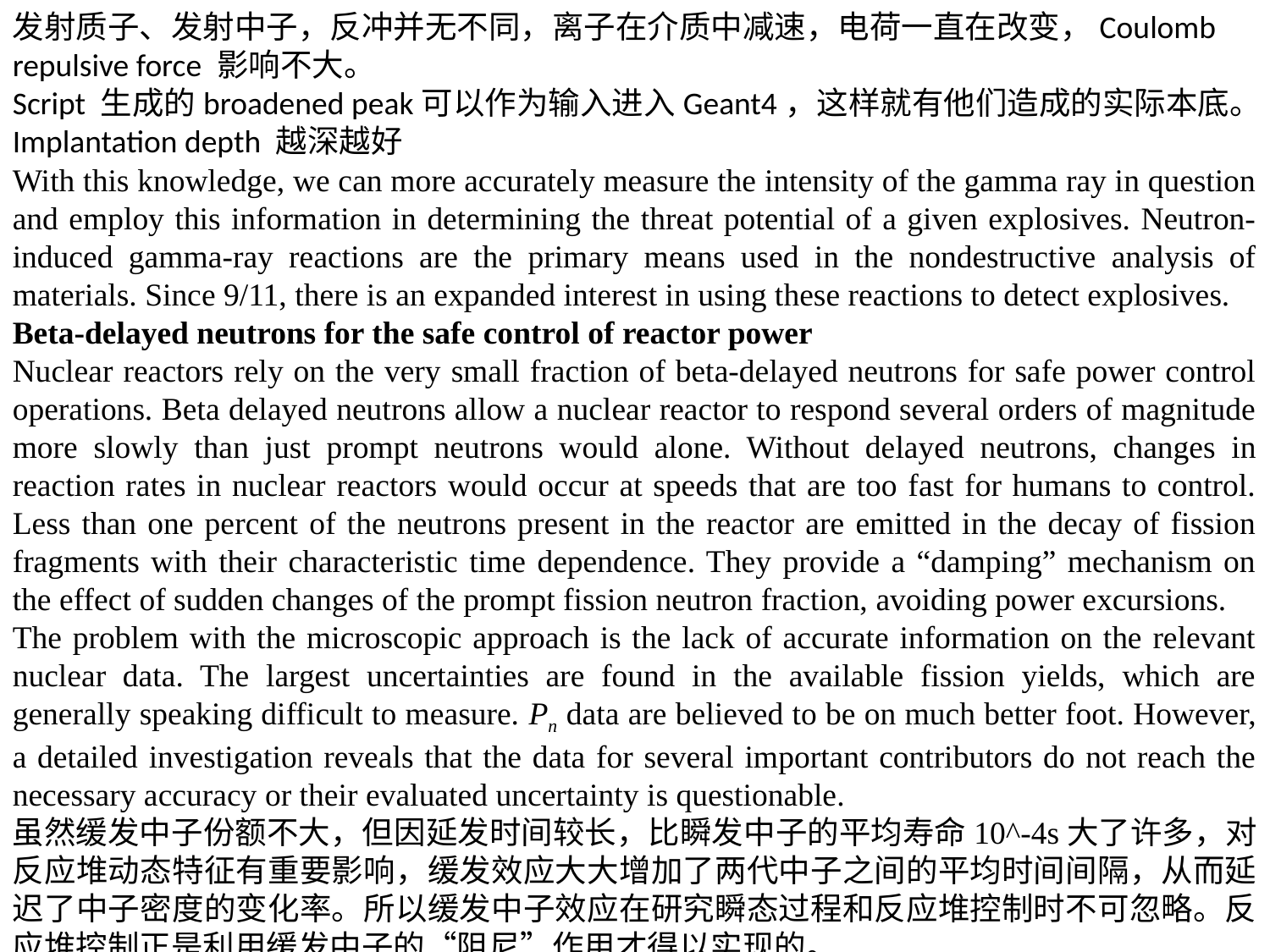

发射质子、发射中子，反冲并无不同，离子在介质中减速，电荷一直在改变，Coulomb repulsive force 影响不大。
Script 生成的broadened peak可以作为输入进入Geant4，这样就有他们造成的实际本底。
Implantation depth 越深越好
With this knowledge, we can more accurately measure the intensity of the gamma ray in question and employ this information in determining the threat potential of a given explosives. Neutron-induced gamma-ray reactions are the primary means used in the nondestructive analysis of materials. Since 9/11, there is an expanded interest in using these reactions to detect explosives.
Beta-delayed neutrons for the safe control of reactor power
Nuclear reactors rely on the very small fraction of beta-delayed neutrons for safe power control operations. Beta delayed neutrons allow a nuclear reactor to respond several orders of magnitude more slowly than just prompt neutrons would alone. Without delayed neutrons, changes in reaction rates in nuclear reactors would occur at speeds that are too fast for humans to control. Less than one percent of the neutrons present in the reactor are emitted in the decay of fission fragments with their characteristic time dependence. They provide a “damping” mechanism on the effect of sudden changes of the prompt fission neutron fraction, avoiding power excursions.
The problem with the microscopic approach is the lack of accurate information on the relevant nuclear data. The largest uncertainties are found in the available fission yields, which are generally speaking difficult to measure. Pn data are believed to be on much better foot. However, a detailed investigation reveals that the data for several important contributors do not reach the necessary accuracy or their evaluated uncertainty is questionable.
虽然缓发中子份额不大，但因延发时间较长，比瞬发中子的平均寿命10^-4s大了许多，对反应堆动态特征有重要影响，缓发效应大大增加了两代中子之间的平均时间间隔，从而延迟了中子密度的变化率。所以缓发中子效应在研究瞬态过程和反应堆控制时不可忽略。反应堆控制正是利用缓发中子的“阻尼”作用才得以实现的。